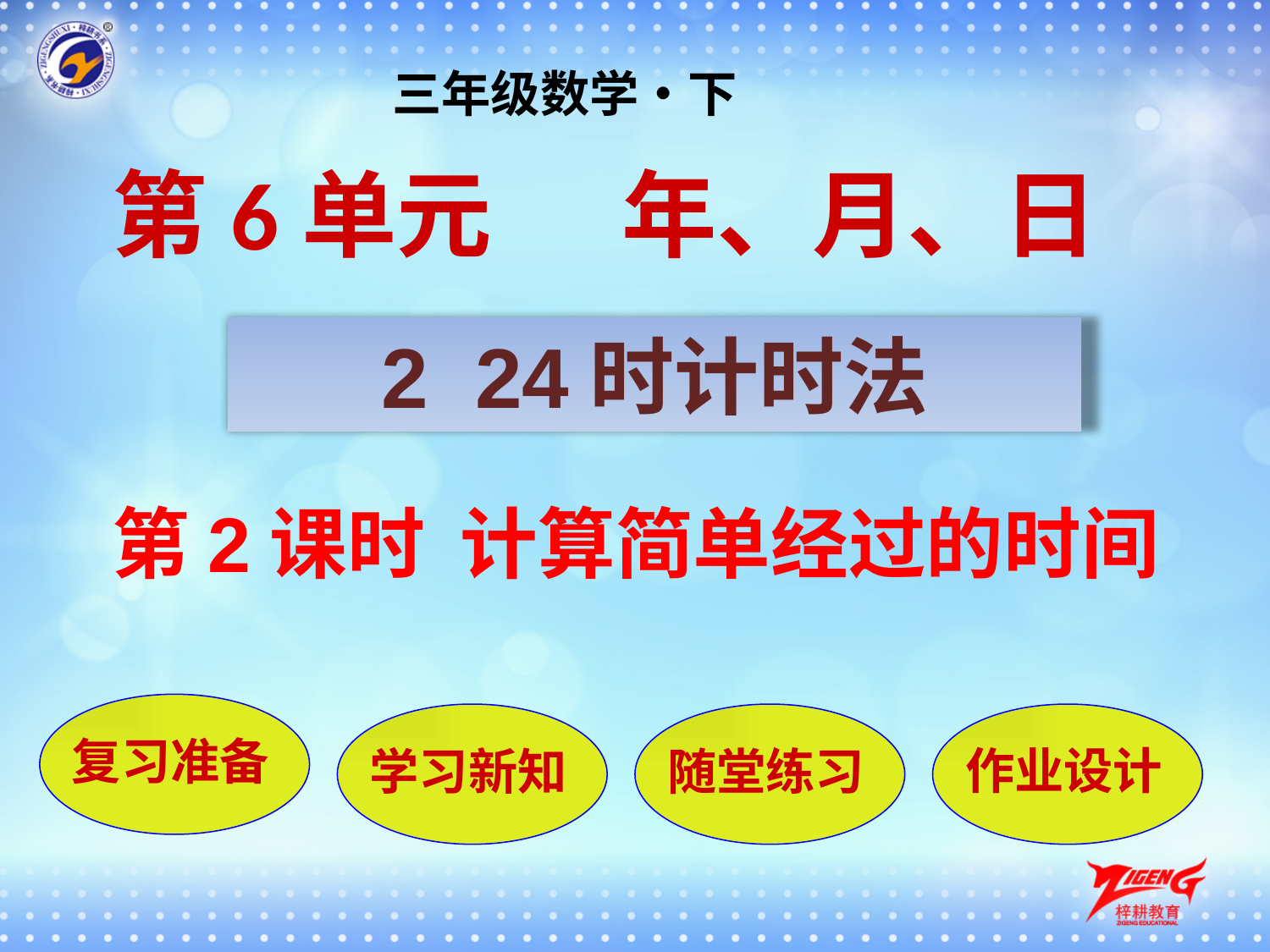

三年级数学•下
第6单元      年、月、日
2  24时计时法
第2课时  计算简单经过的时间

复习准备

学习新知

随堂练习

作业设计